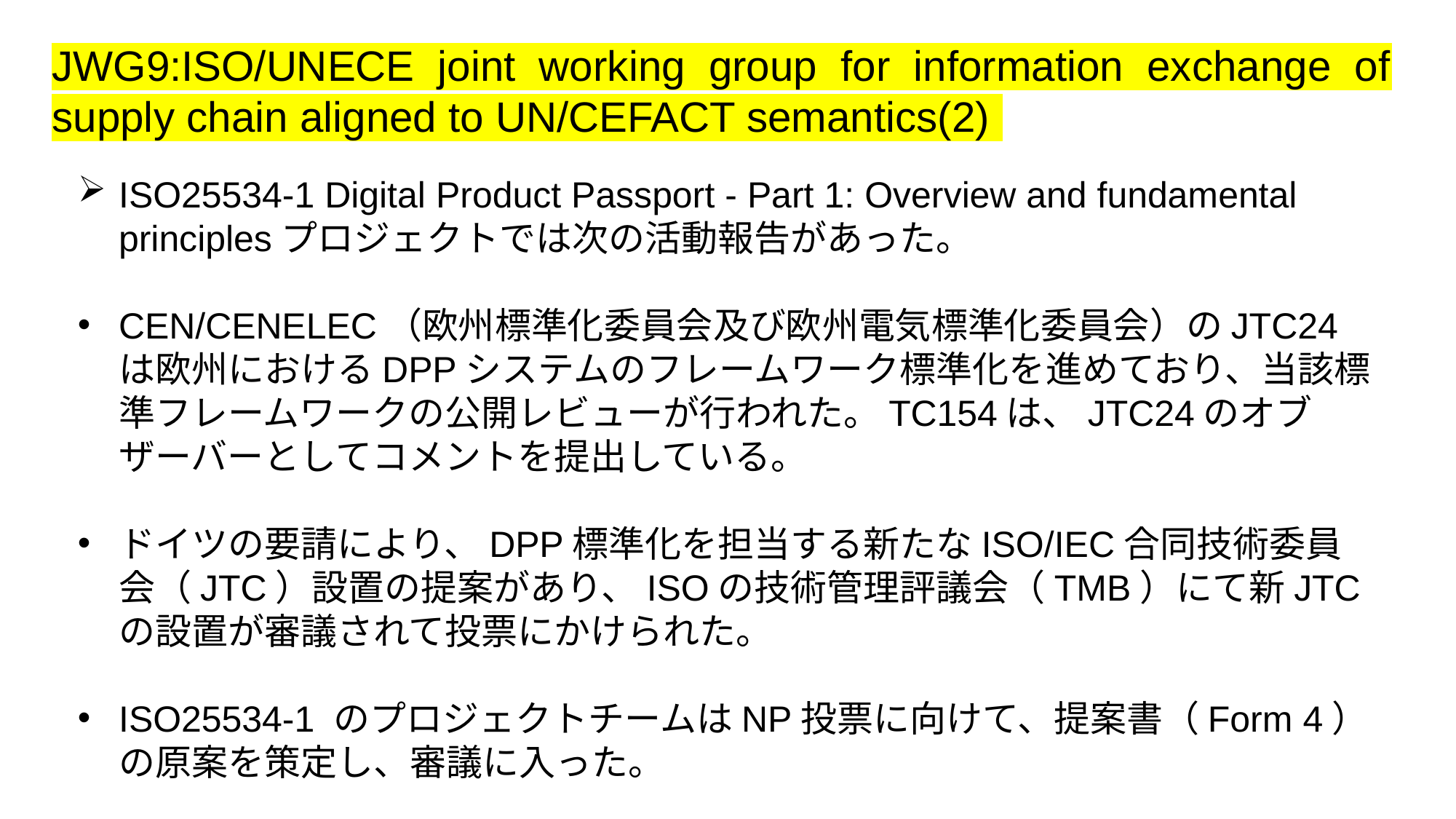

JWG9:ISO/UNECE joint working group for information exchange of supply chain aligned to UN/CEFACT semantics(2)
ISO25534-1 Digital Product Passport - Part 1: Overview and fundamental principlesプロジェクトでは次の活動報告があった。

CEN/CENELEC（欧州標準化委員会及び欧州電気標準化委員会）のJTC24は欧州におけるDPPシステムのフレームワーク標準化を進めており、当該標準フレームワークの公開レビューが行われた。TC154は、JTC24のオブザーバーとしてコメントを提出している。

ドイツの要請により、DPP標準化を担当する新たなISO/IEC合同技術委員会（JTC）設置の提案があり、ISOの技術管理評議会（TMB）にて新JTCの設置が審議されて投票にかけられた。

ISO25534-1 のプロジェクトチームはNP投票に向けて、提案書（Form 4）の原案を策定し、審議に入った。